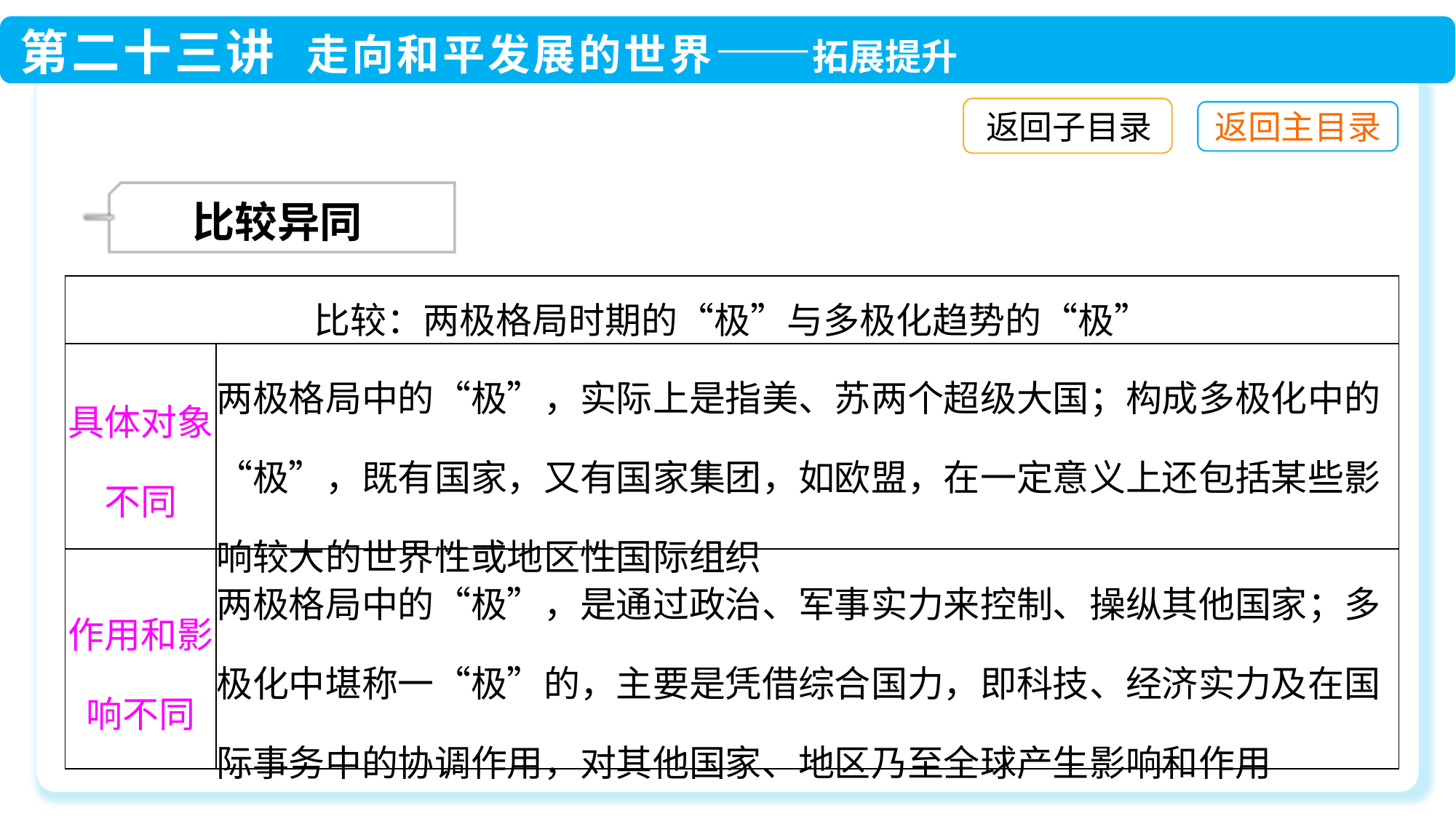

返回子目录
 比较异同

| 比较：两极格局时期的“极”与多极化趋势的“极” |  |
| --- | --- |
| 具体对象不同 | 两极格局中的“极”，实际上是指美、苏两个超级大国；构成多极化中的“极”，既有国家，又有国家集团，如欧盟，在一定意义上还包括某些影响较大的世界性或地区性国际组织 |
| 作用和影响不同 | 两极格局中的“极”，是通过政治、军事实力来控制、操纵其他国家；多极化中堪称一“极”的，主要是凭借综合国力，即科技、经济实力及在国际事务中的协调作用，对其他国家、地区乃至全球产生影响和作用 |